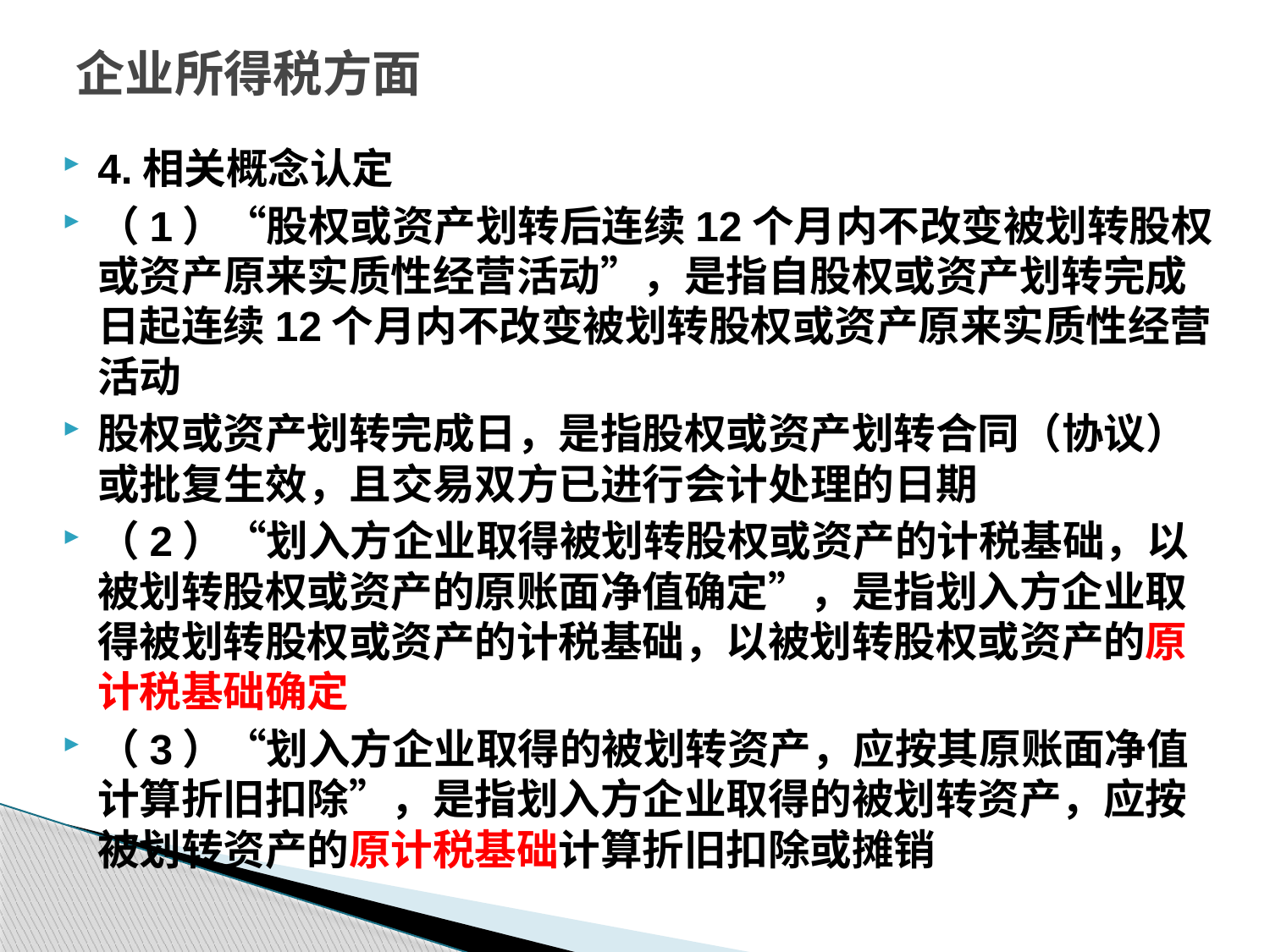

# 企业所得税方面
4.相关概念认定
（1）“股权或资产划转后连续12个月内不改变被划转股权或资产原来实质性经营活动”，是指自股权或资产划转完成日起连续12个月内不改变被划转股权或资产原来实质性经营活动
股权或资产划转完成日，是指股权或资产划转合同（协议）或批复生效，且交易双方已进行会计处理的日期
（2）“划入方企业取得被划转股权或资产的计税基础，以被划转股权或资产的原账面净值确定”，是指划入方企业取得被划转股权或资产的计税基础，以被划转股权或资产的原计税基础确定
（3）“划入方企业取得的被划转资产，应按其原账面净值计算折旧扣除”，是指划入方企业取得的被划转资产，应按被划转资产的原计税基础计算折旧扣除或摊销